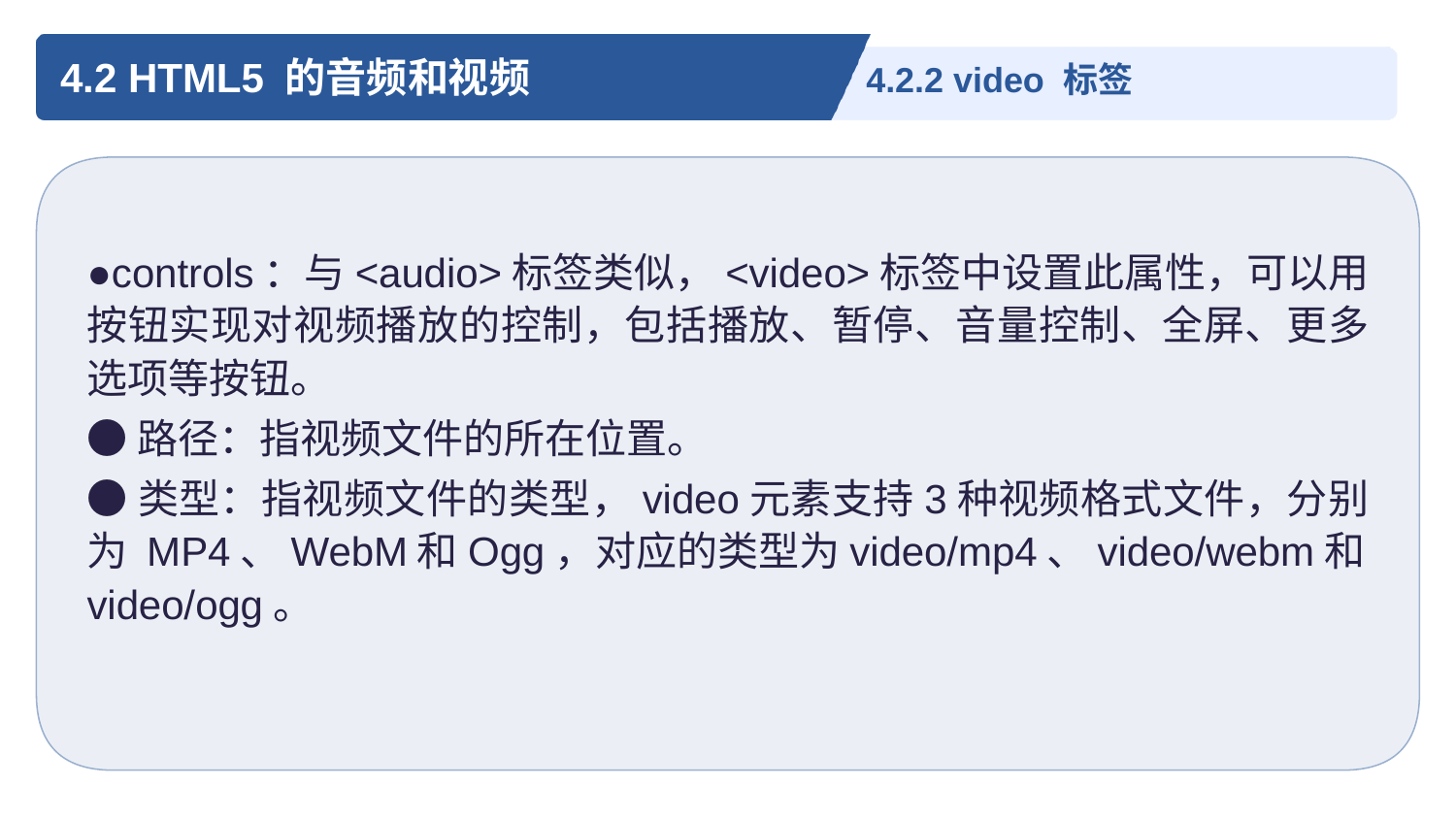

4.2 HTML5 的音频和视频
4.2.2 video 标签

●controls：与<audio>标签类似，<video>标签中设置此属性，可以用按钮实现对视频播放的控制，包括播放、暂停、音量控制、全屏、更多选项等按钮。
●路径：指视频文件的所在位置。
●类型：指视频文件的类型，video元素支持3种视频格式文件，分别为 MP4、WebM和Ogg，对应的类型为video/mp4、video/webm和video/ogg。